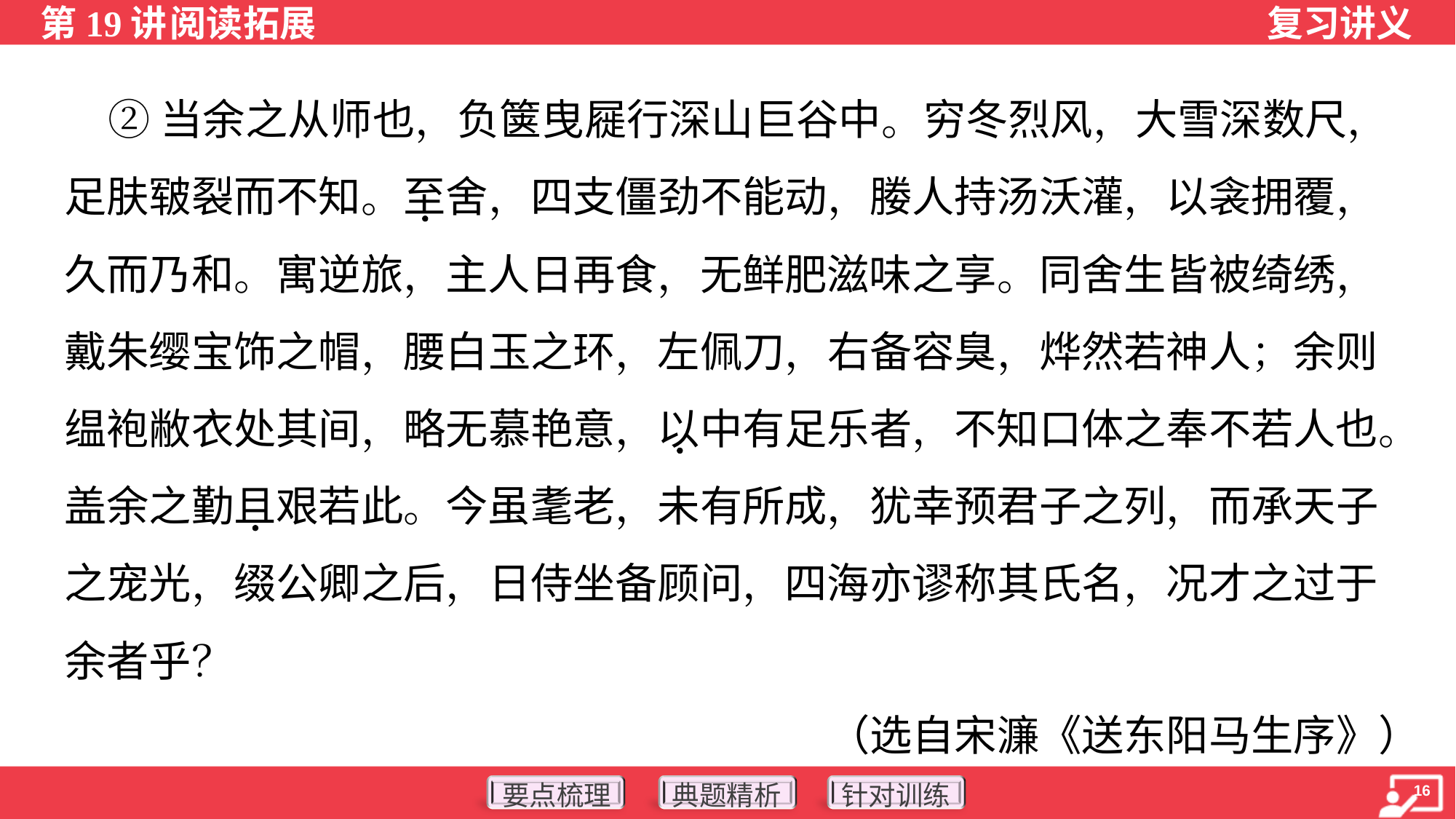

②当余之从师也，负箧曳屣行深山巨谷中。穷冬烈风，大雪深数尺，
足肤皲裂而不知。至舍，四支僵劲不能动，媵人持汤沃灌，以衾拥覆，
久而乃和。寓逆旅，主人日再食，无鲜肥滋味之享。同舍生皆被绮绣，
戴朱缨宝饰之帽，腰白玉之环，左佩刀，右备容臭，烨然若神人；余则
缊袍敝衣处其间，略无慕艳意，以中有足乐者，不知口体之奉不若人也。
盖余之勤且艰若此。今虽耄老，未有所成，犹幸预君子之列，而承天子
之宠光，缀公卿之后，日侍坐备顾问，四海亦谬称其氏名，况才之过于
余者乎？
（选自宋濂《送东阳马生序》）